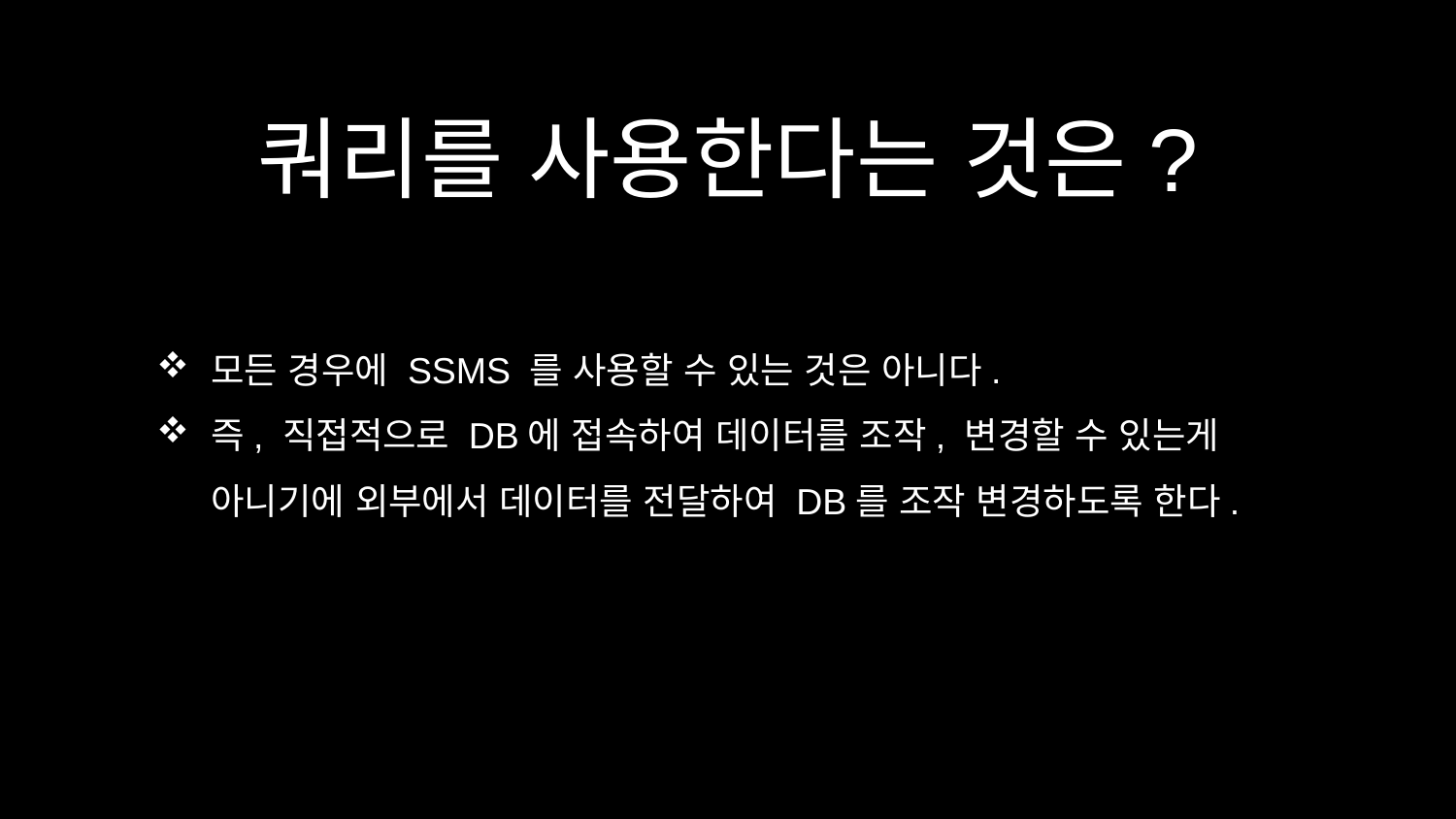

# 쿼리를 사용한다는 것은?
모든 경우에 SSMS 를 사용할 수 있는 것은 아니다.
즉, 직접적으로 DB에 접속하여 데이터를 조작, 변경할 수 있는게 아니기에 외부에서 데이터를 전달하여 DB를 조작 변경하도록 한다.